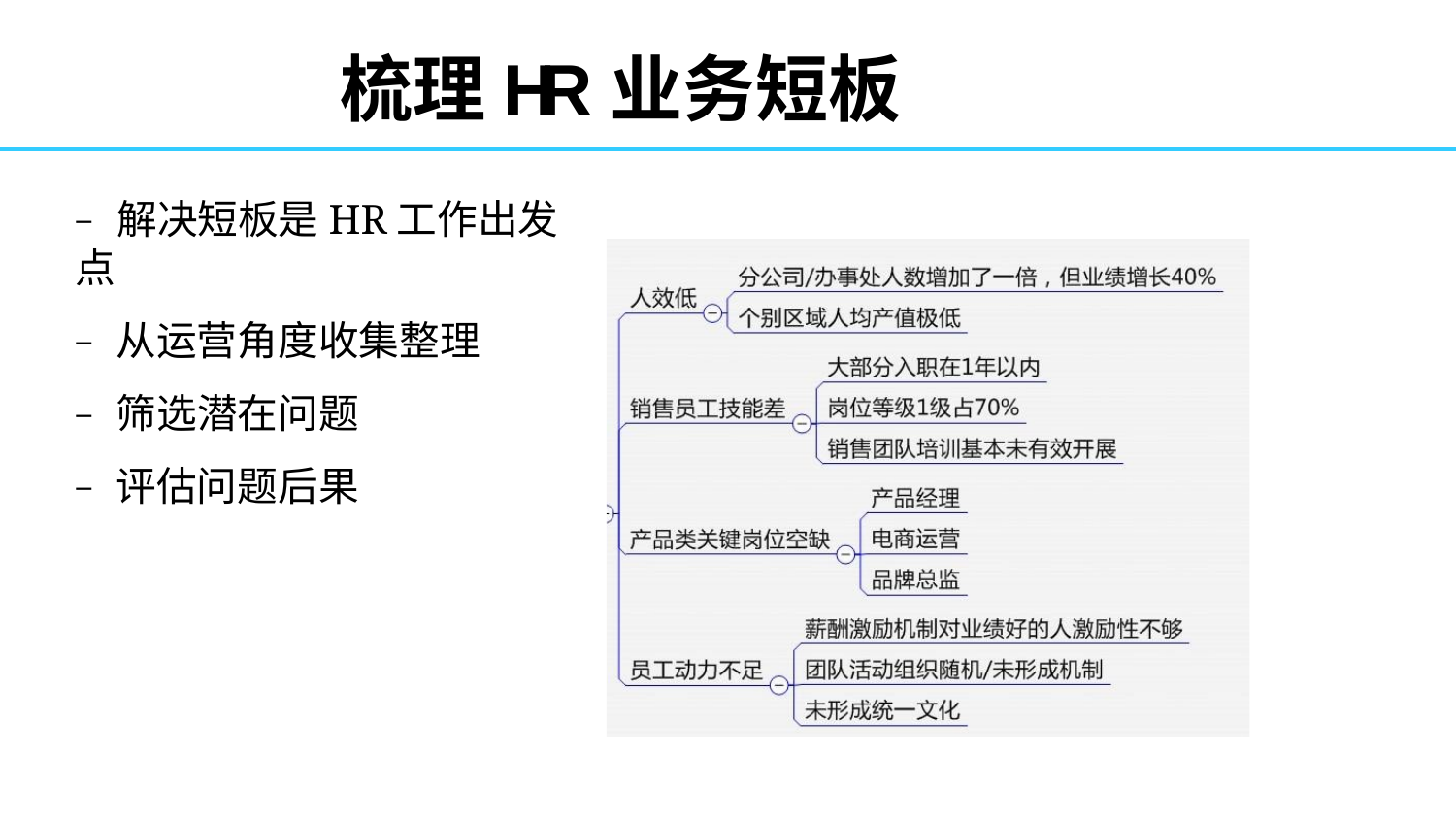

# 梳理HR业务短板
− 解决短板是HR工作出发点
− 从运营角度收集整理
− 筛选潜在问题
− 评估问题后果